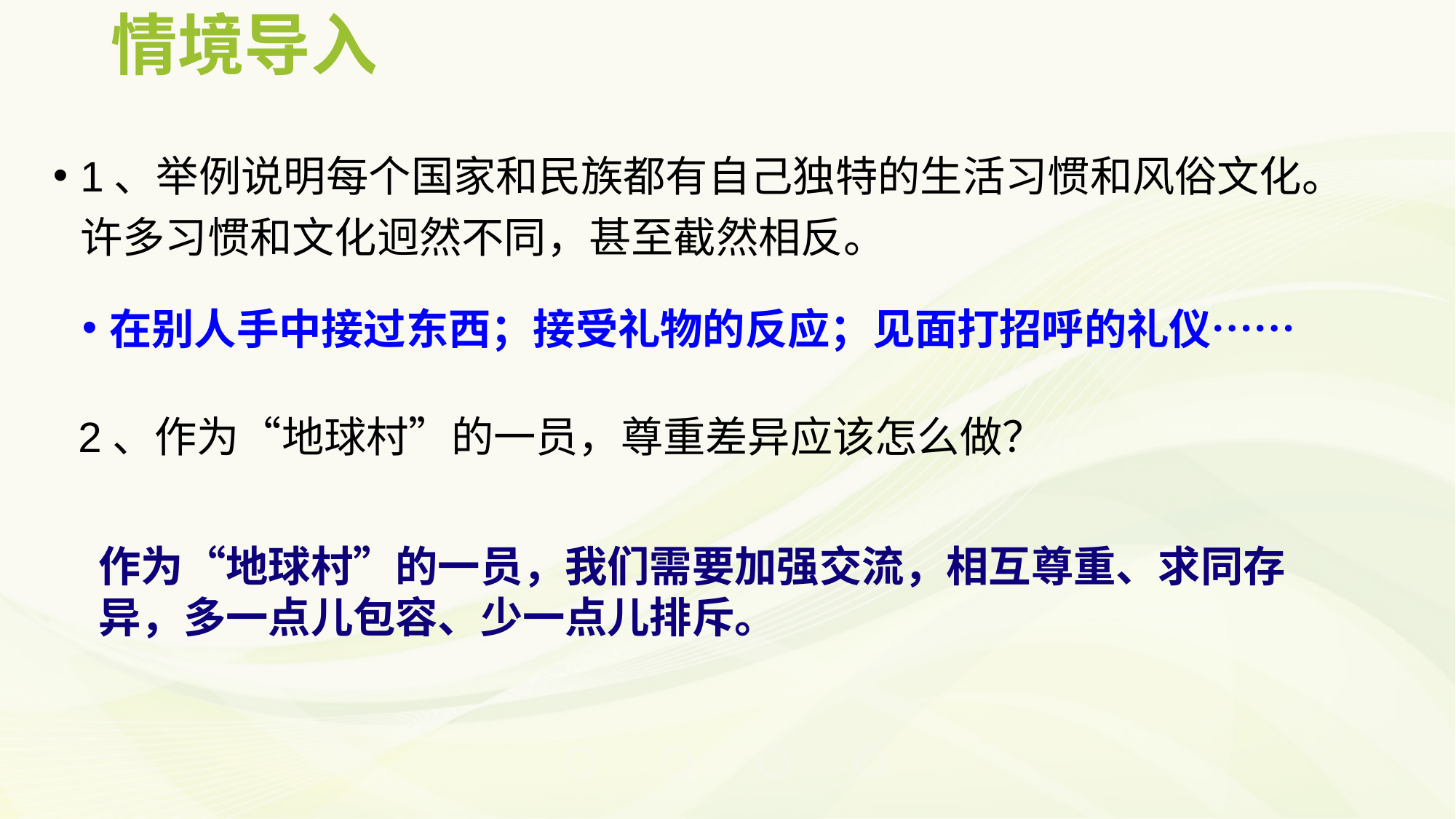

# 情境导入
1、举例说明每个国家和民族都有自己独特的生活习惯和风俗文化。许多习惯和文化迥然不同，甚至截然相反。

在别人手中接过东西；接受礼物的反应；见面打招呼的礼仪……
2、作为“地球村”的一员，尊重差异应该怎么做？

作为“地球村”的一员，我们需要加强交流，相互尊重、求同存异，多一点儿包容、少一点儿排斥。